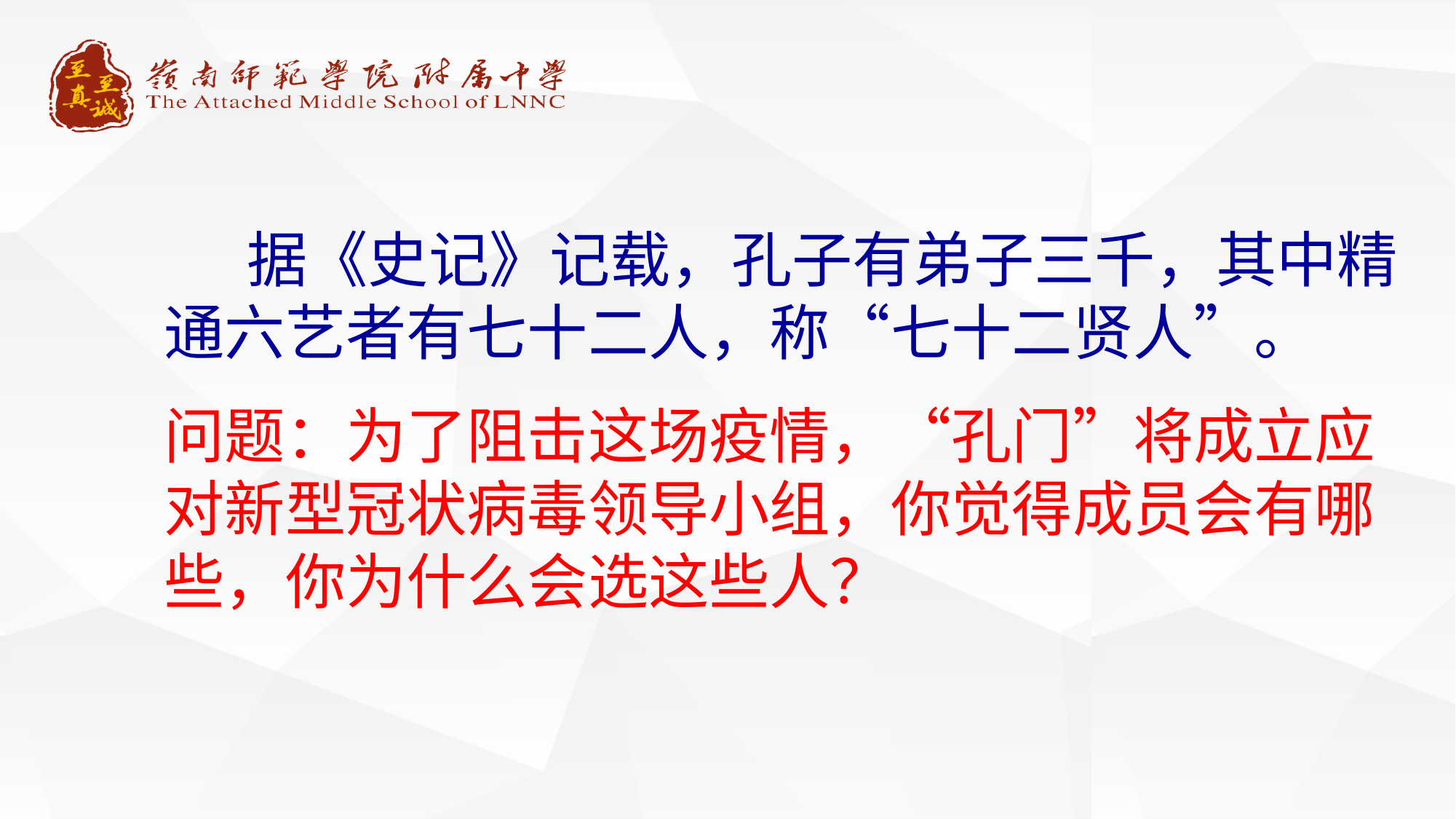

据《史记》记载，孔子有弟子三千，其中精通六艺者有七十二人，称“七十二贤人”。
问题：为了阻击这场疫情，“孔门”将成立应对新型冠状病毒领导小组，你觉得成员会有哪些，你为什么会选这些人？